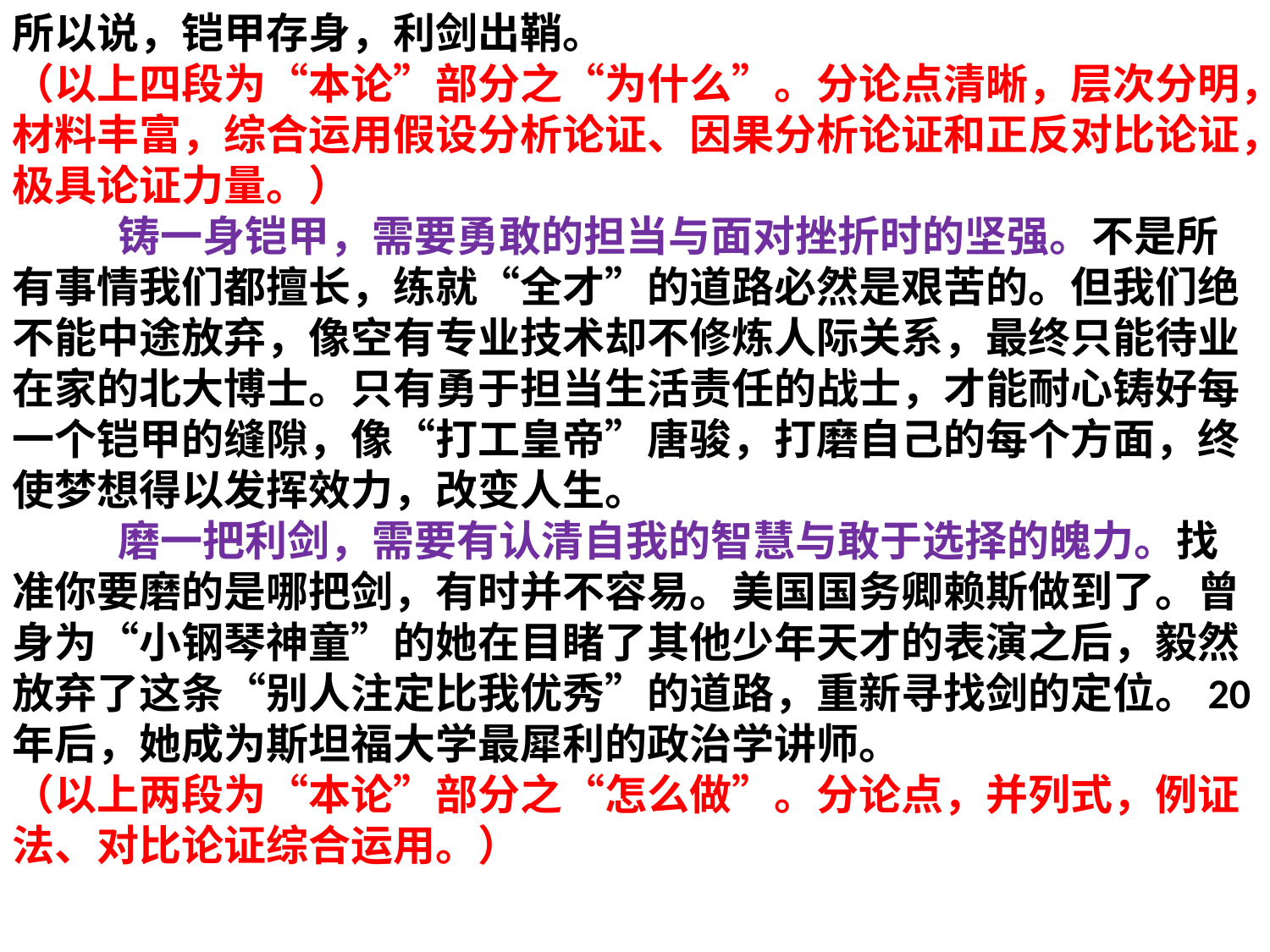

所以说，铠甲存身，利剑出鞘。
（以上四段为“本论”部分之“为什么”。分论点清晰，层次分明，材料丰富，综合运用假设分析论证、因果分析论证和正反对比论证，极具论证力量。）
          铸一身铠甲，需要勇敢的担当与面对挫折时的坚强。不是所有事情我们都擅长，练就“全才”的道路必然是艰苦的。但我们绝不能中途放弃，像空有专业技术却不修炼人际关系，最终只能待业在家的北大博士。只有勇于担当生活责任的战士，才能耐心铸好每一个铠甲的缝隙，像“打工皇帝”唐骏，打磨自己的每个方面，终使梦想得以发挥效力，改变人生。
          磨一把利剑，需要有认清自我的智慧与敢于选择的魄力。找准你要磨的是哪把剑，有时并不容易。美国国务卿赖斯做到了。曾身为“小钢琴神童”的她在目睹了其他少年天才的表演之后，毅然放弃了这条“别人注定比我优秀”的道路，重新寻找剑的定位。20年后，她成为斯坦福大学最犀利的政治学讲师。
（以上两段为“本论”部分之“怎么做”。分论点，并列式，例证法、对比论证综合运用。）